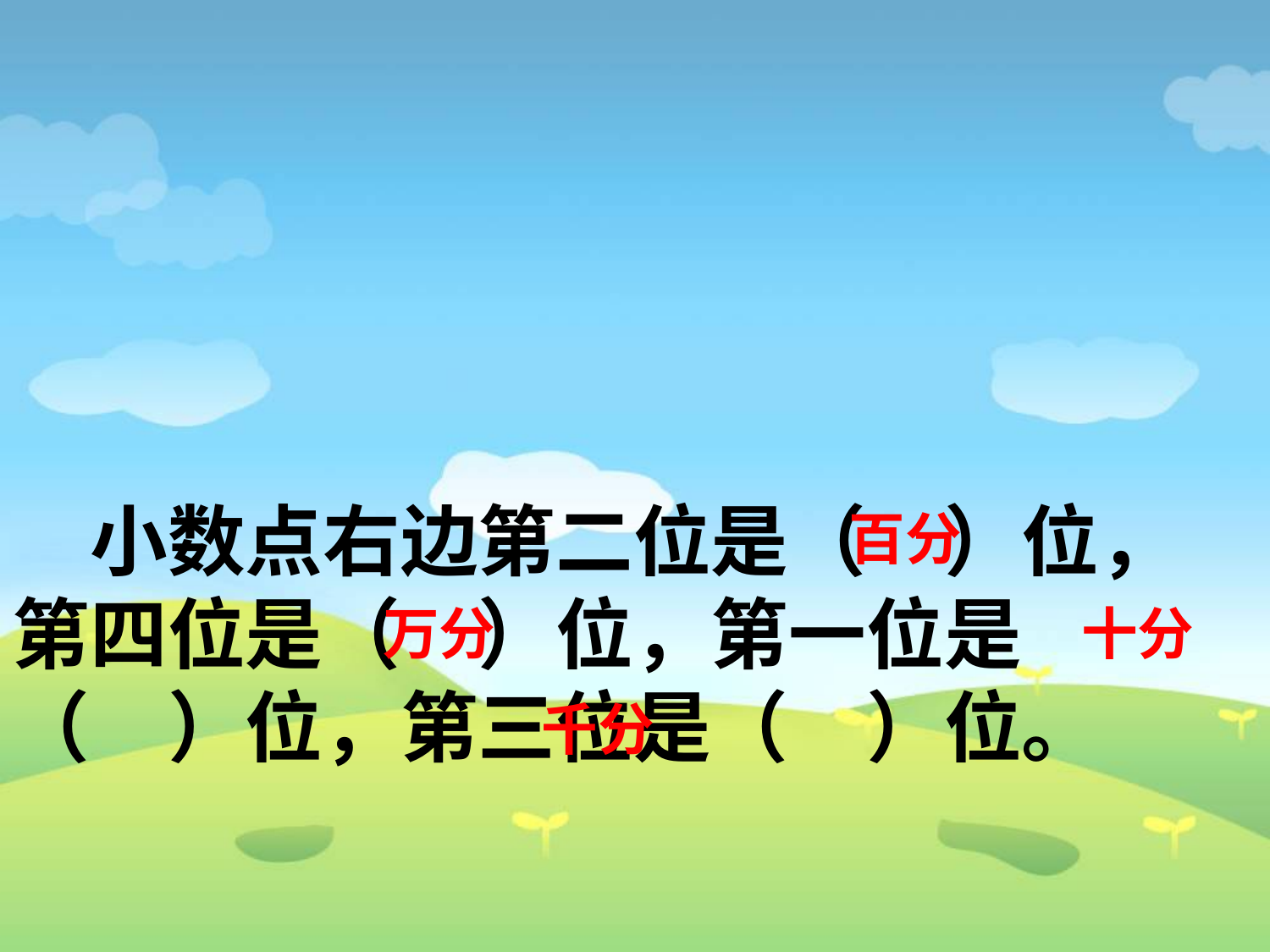

小数点右边第二位是（　）位，第四位是（　）位，第一位是（　）位，第三位是（　）位。
百分
万分
十分
千分